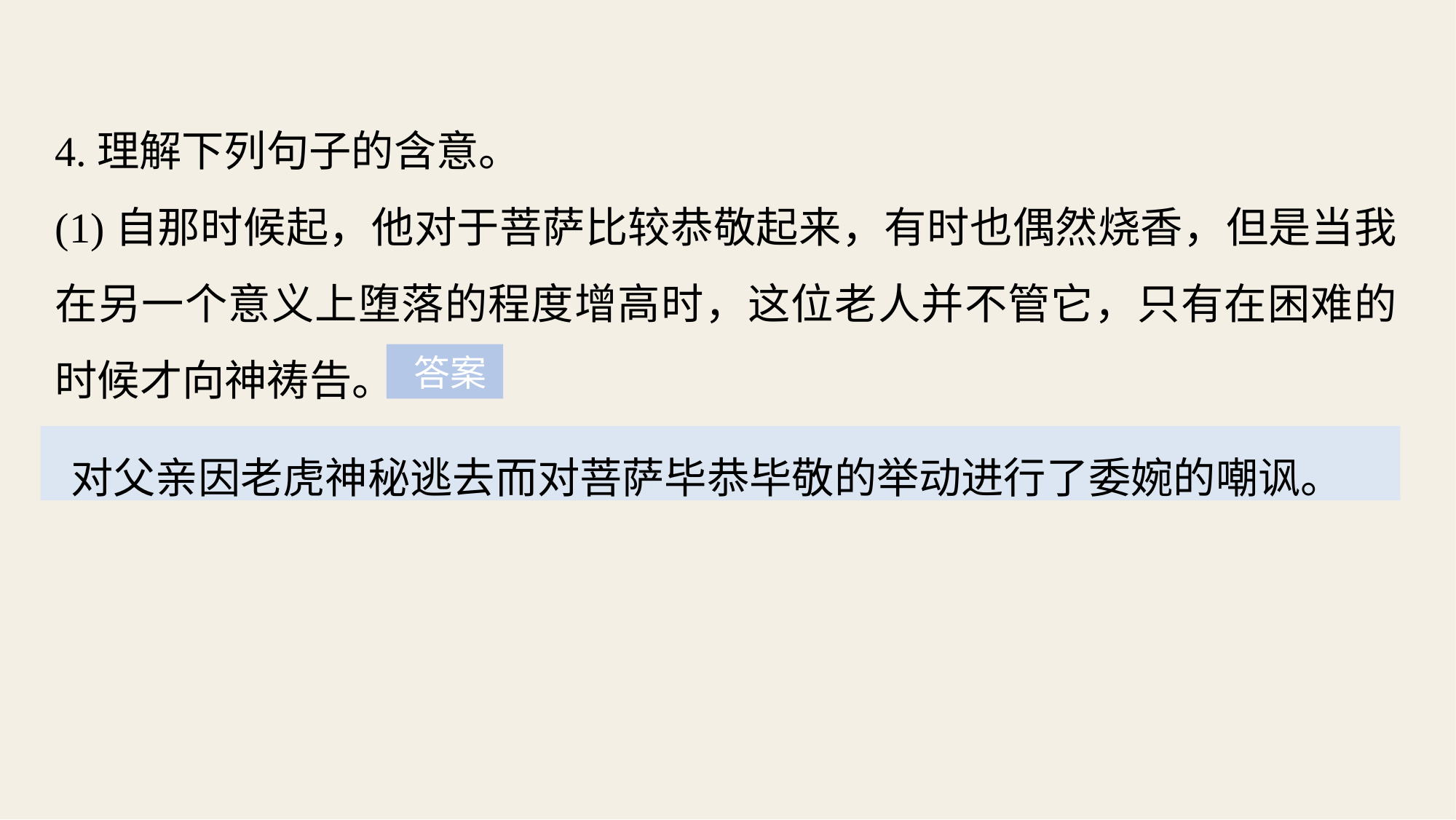

4.理解下列句子的含意。
(1)自那时候起，他对于菩萨比较恭敬起来，有时也偶然烧香，但是当我在另一个意义上堕落的程度增高时，这位老人并不管它，只有在困难的时候才向神祷告。
 答案
对父亲因老虎神秘逃去而对菩萨毕恭毕敬的举动进行了委婉的嘲讽。